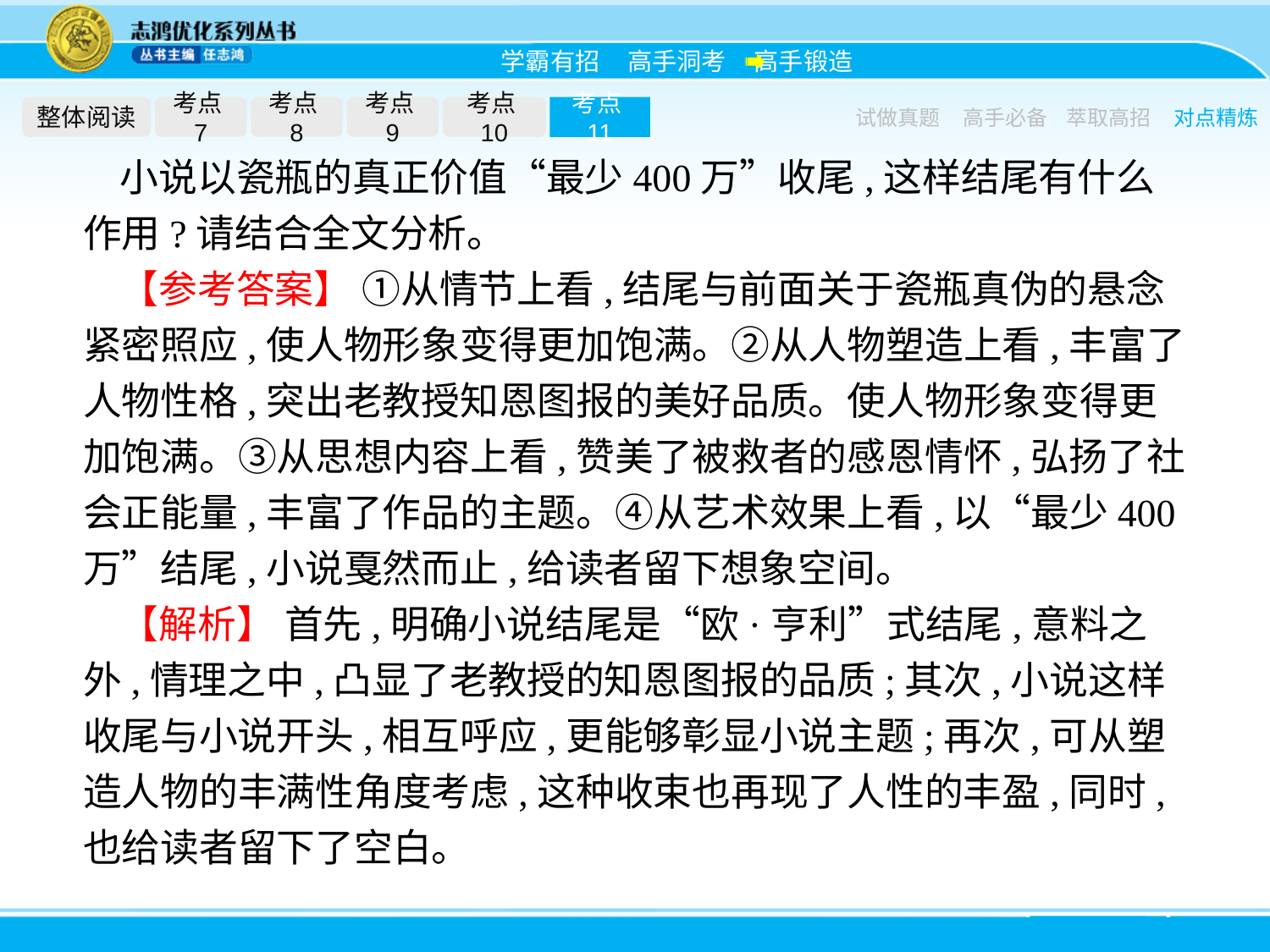

整体阅读
考点7
考点8
考点9
考点10
考点11
试做真题
高手必备
萃取高招
对点精炼
小说以瓷瓶的真正价值“最少400万”收尾,这样结尾有什么作用?请结合全文分析。
【参考答案】 ①从情节上看,结尾与前面关于瓷瓶真伪的悬念紧密照应,使人物形象变得更加饱满。②从人物塑造上看,丰富了人物性格,突出老教授知恩图报的美好品质。使人物形象变得更加饱满。③从思想内容上看,赞美了被救者的感恩情怀,弘扬了社会正能量,丰富了作品的主题。④从艺术效果上看,以“最少400万”结尾,小说戛然而止,给读者留下想象空间。
【解析】 首先,明确小说结尾是“欧·亨利”式结尾,意料之外,情理之中,凸显了老教授的知恩图报的品质;其次,小说这样收尾与小说开头,相互呼应,更能够彰显小说主题;再次,可从塑造人物的丰满性角度考虑,这种收束也再现了人性的丰盈,同时,也给读者留下了空白。